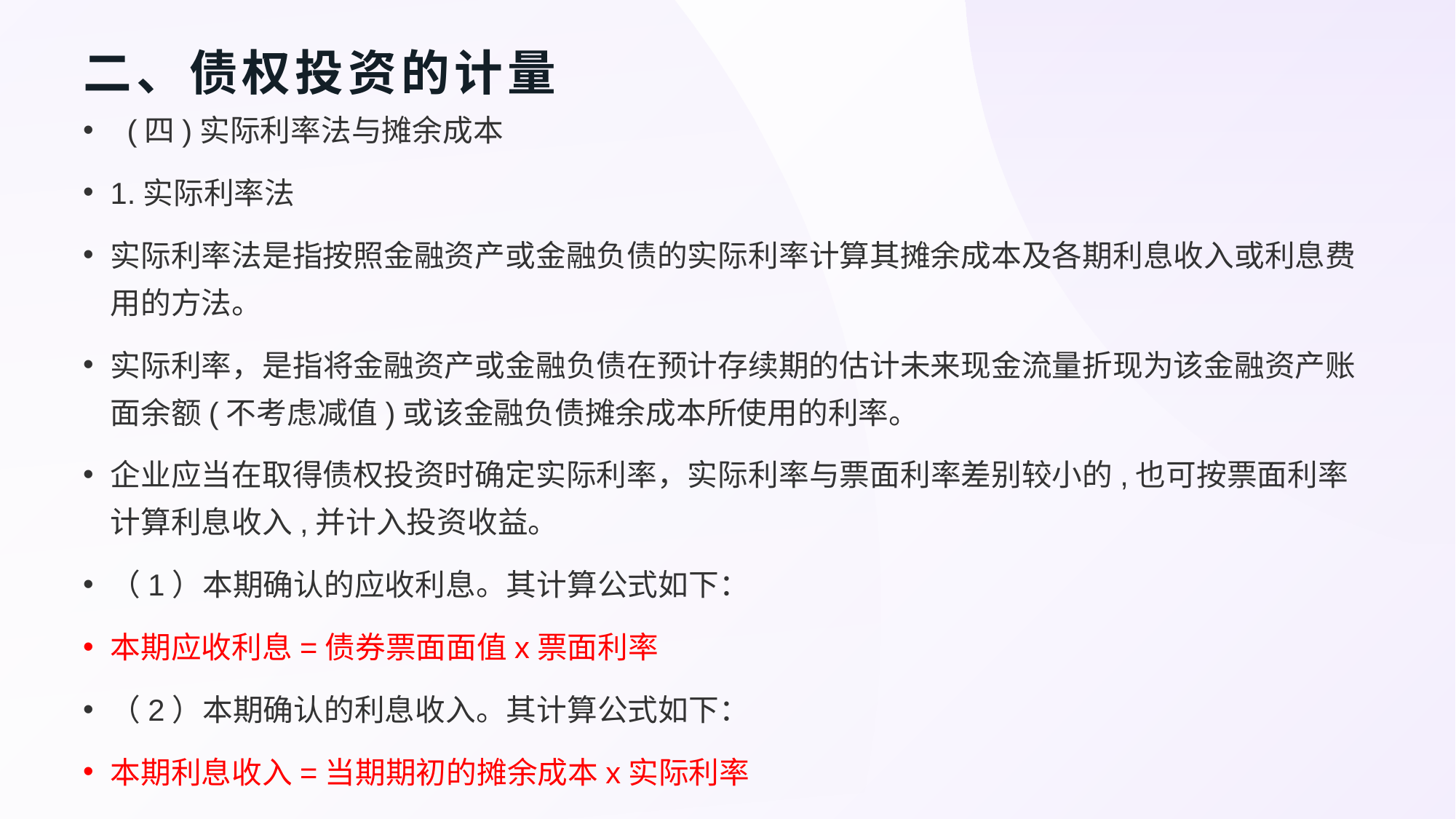

# 二、债权投资的计量
  (四)实际利率法与摊余成本
1.实际利率法
实际利率法是指按照金融资产或金融负债的实际利率计算其摊余成本及各期利息收入或利息费用的方法。
实际利率，是指将金融资产或金融负债在预计存续期的估计未来现金流量折现为该金融资产账面余额(不考虑减值)或该金融负债摊余成本所使用的利率。
企业应当在取得债权投资时确定实际利率，实际利率与票面利率差别较小的,也可按票面利率计算利息收入,并计入投资收益。
（1）本期确认的应收利息。其计算公式如下：
本期应收利息=债券票面面值x票面利率
（2）本期确认的利息收入。其计算公式如下：
本期利息收入=当期期初的摊余成本x实际利率